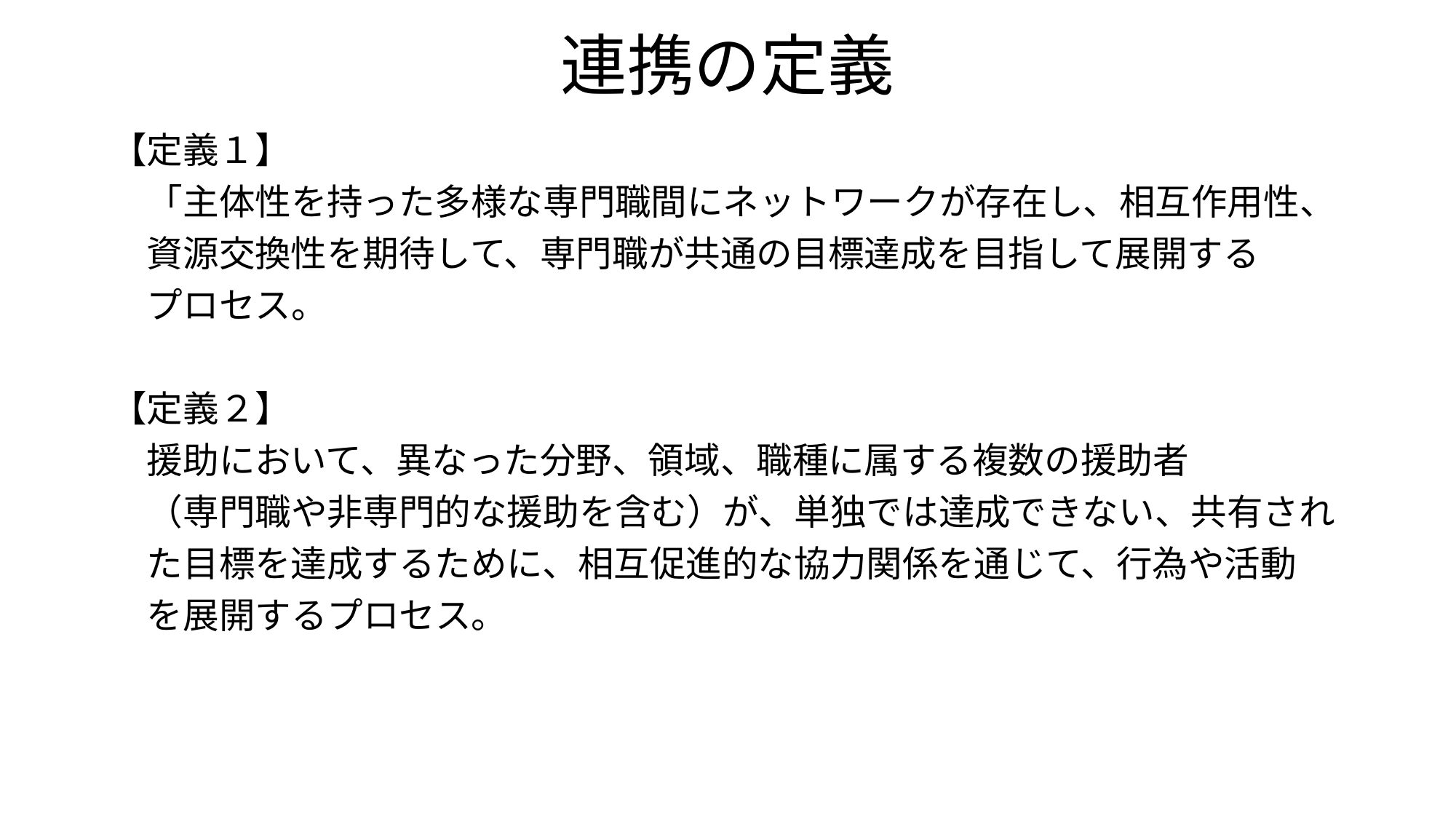

# 連携の定義
【定義１】
　「主体性を持った多様な専門職間にネットワークが存在し、相互作用性、
　資源交換性を期待して、専門職が共通の目標達成を目指して展開する
　プロセス。

【定義２】
　援助において、異なった分野、領域、職種に属する複数の援助者
　（専門職や非専門的な援助を含む）が、単独では達成できない、共有され
　た目標を達成するために、相互促進的な協力関係を通じて、行為や活動
　を展開するプロセス。